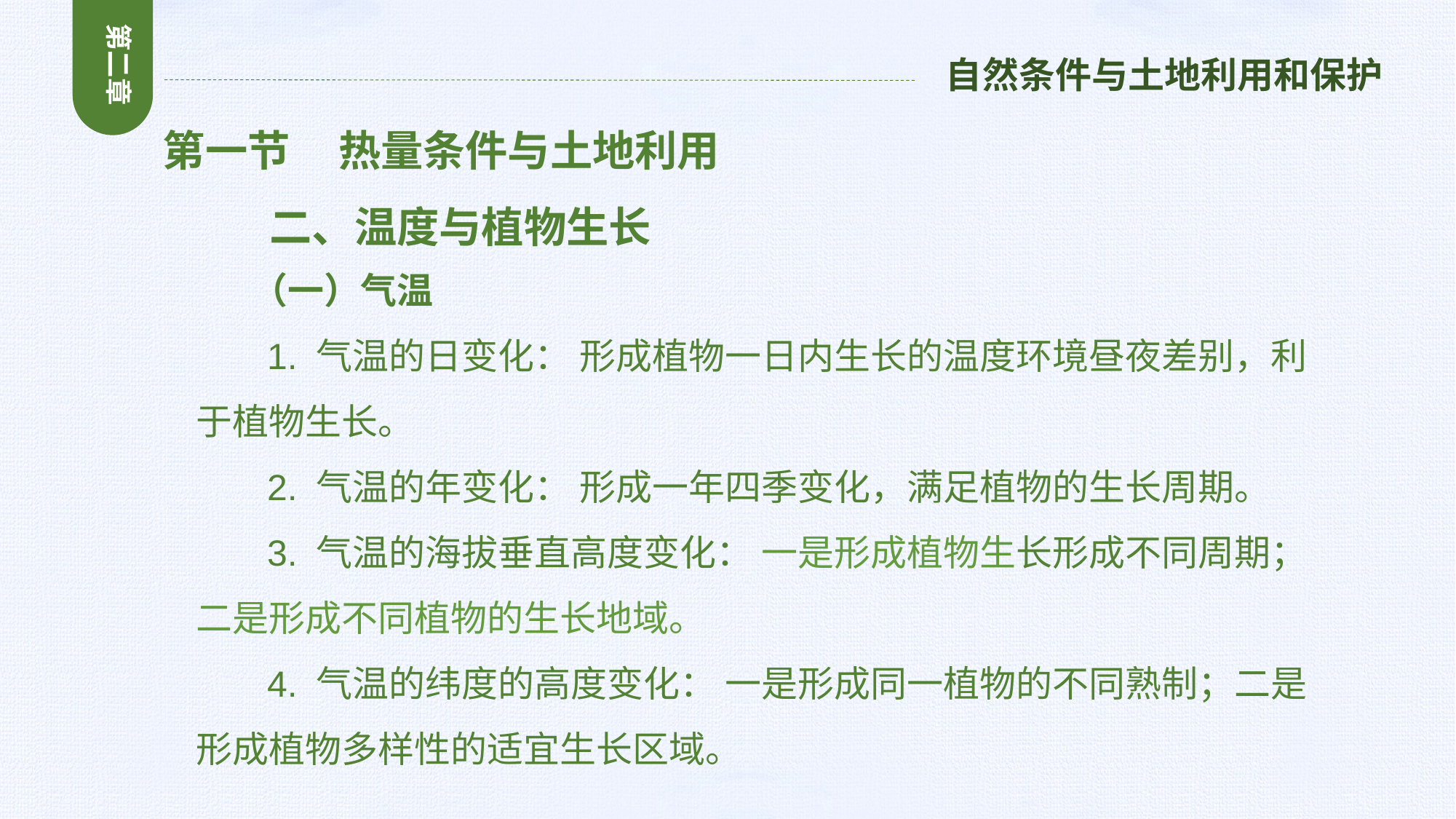

第二章
自然条件与土地利用和保护
第一节     热量条件与土地利用
          二、温度与植物生长
       （一）气温
       1. 气温的日变化： 形成植物一日内生长的温度环境昼夜差别，利于植物生长。
       2. 气温的年变化： 形成一年四季变化，满足植物的生长周期。
       3. 气温的海拔垂直高度变化： 一是形成植物生长形成不同周期；二是形成不同植物的生长地域。
       4. 气温的纬度的高度变化： 一是形成同一植物的不同熟制；二是形成植物多样性的适宜生长区域。